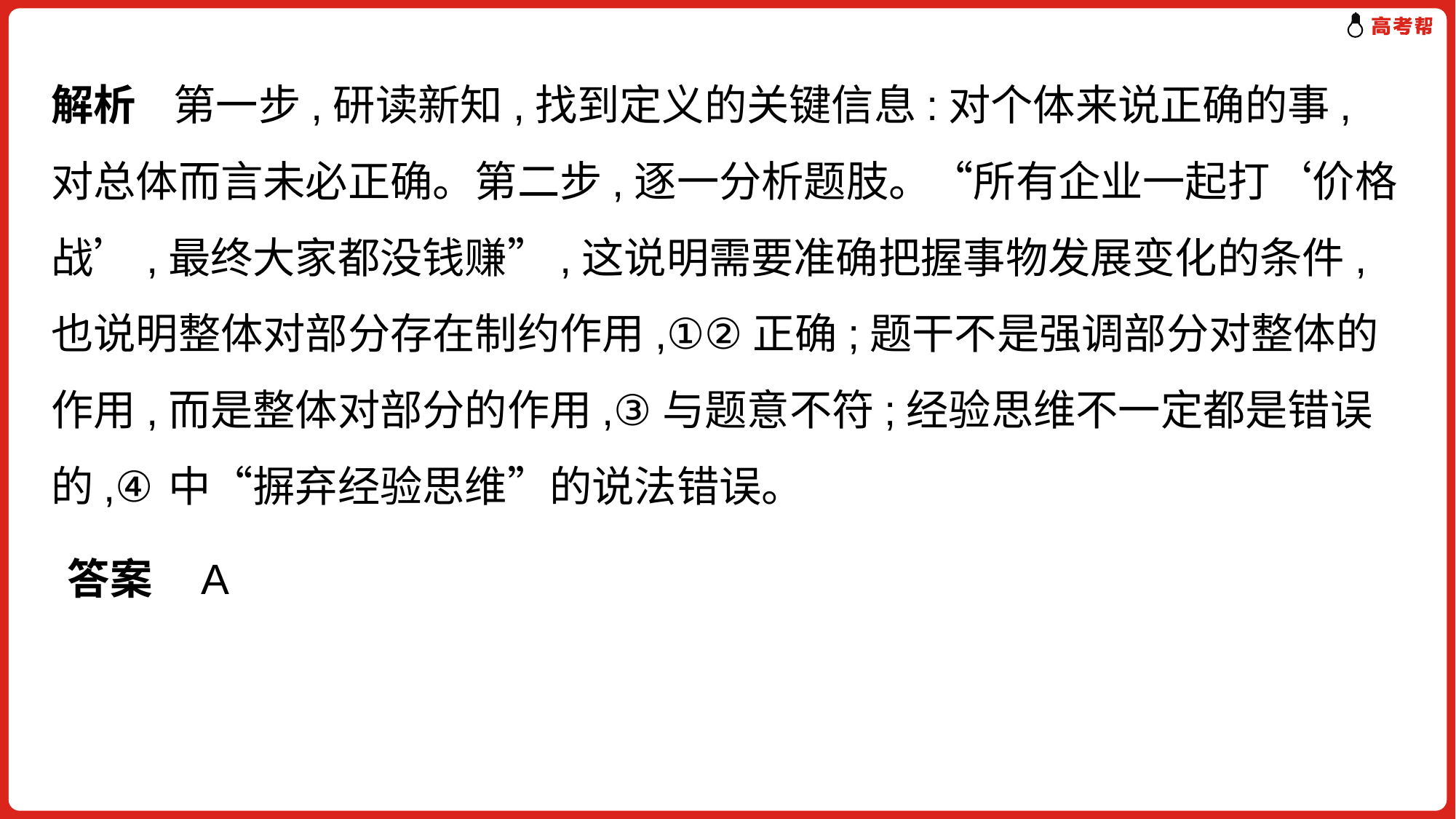

# 解析    第一步,研读新知,找到定义的关键信息:对个体来说正确的事,对总体而言未必正确。第二步,逐一分析题肢。“所有企业一起打‘价格战’,最终大家都没钱赚”,这说明需要准确把握事物发展变化的条件,也说明整体对部分存在制约作用,①②正确;题干不是强调部分对整体的作用,而是整体对部分的作用,③与题意不符;经验思维不一定都是错误的,④中“摒弃经验思维”的说法错误。
答案    A